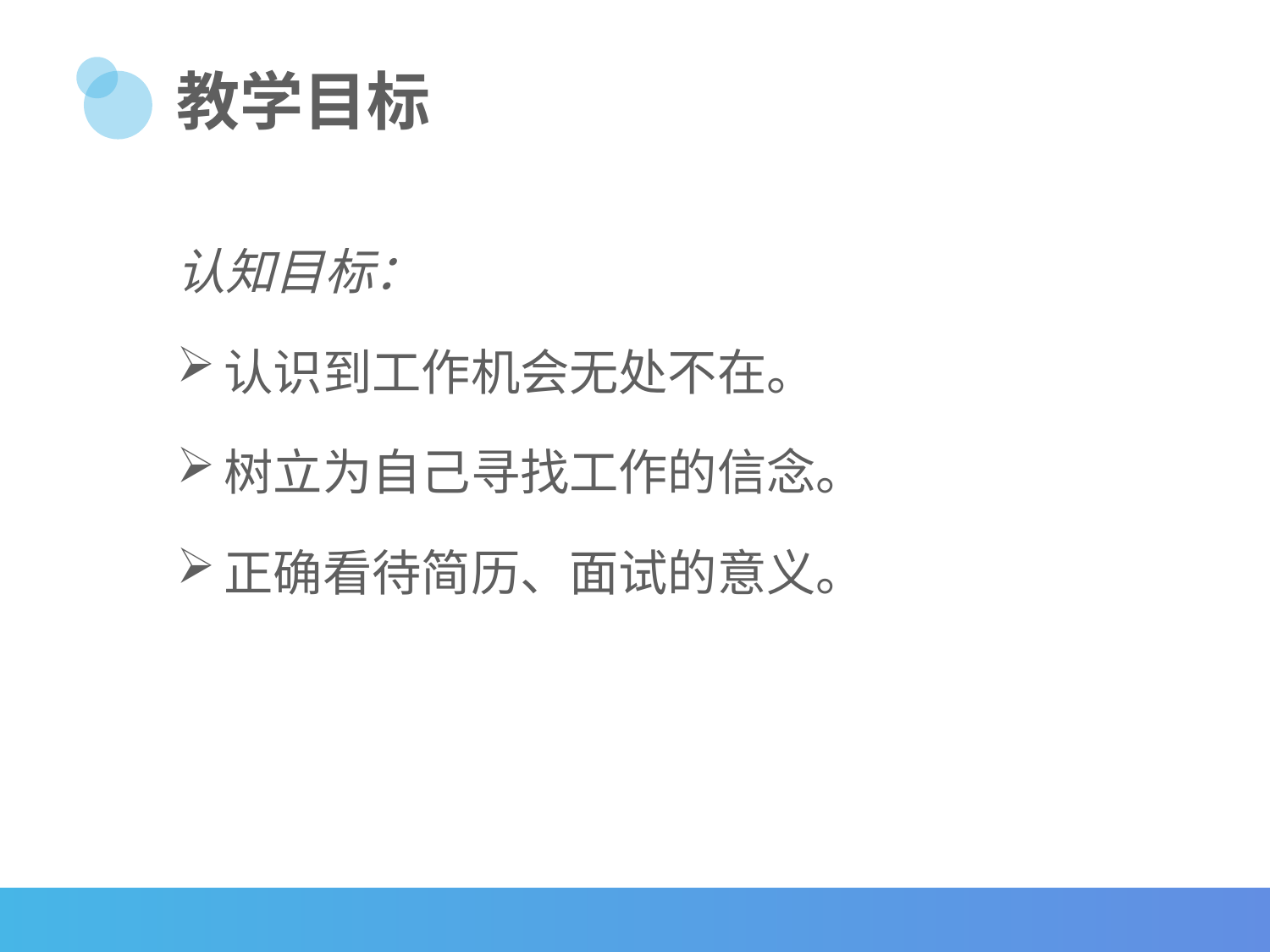

# 教学目标
认知目标：
认识到工作机会无处不在。
树立为自己寻找工作的信念。
正确看待简历、面试的意义。